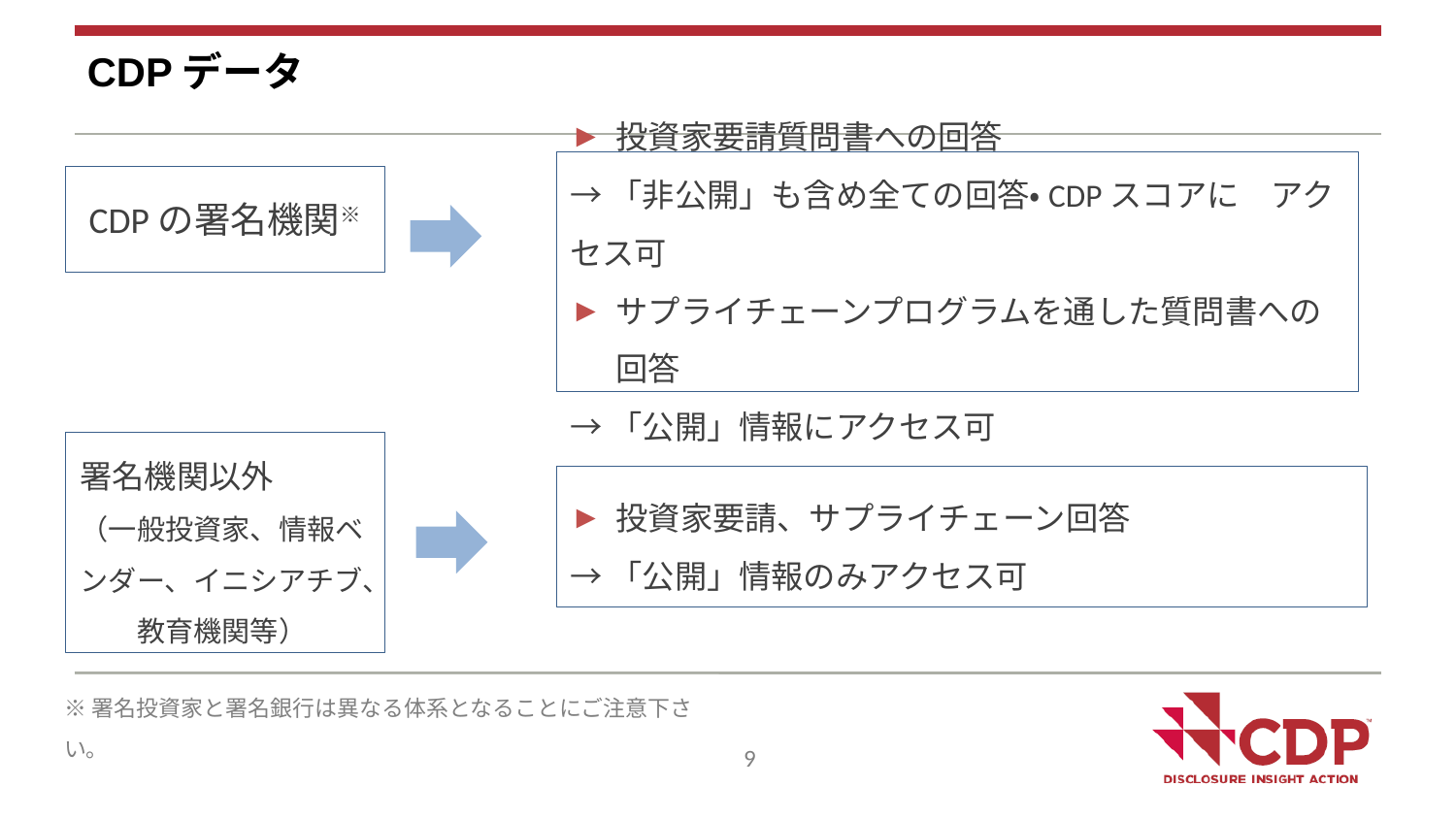

CDPデータ
投資家要請質問書への回答
→「非公開」も含め全ての回答・CDPスコアに　アクセス可
サプライチェーンプログラムを通した質問書への回答
→「公開」情報にアクセス可
CDPの署名機関※

署名機関以外
（一般投資家、情報ベンダー、イニシアチブ、　　教育機関等）
投資家要請、サプライチェーン回答
→「公開」情報のみアクセス可

※署名投資家と署名銀行は異なる体系となることにご注意下さい。
9